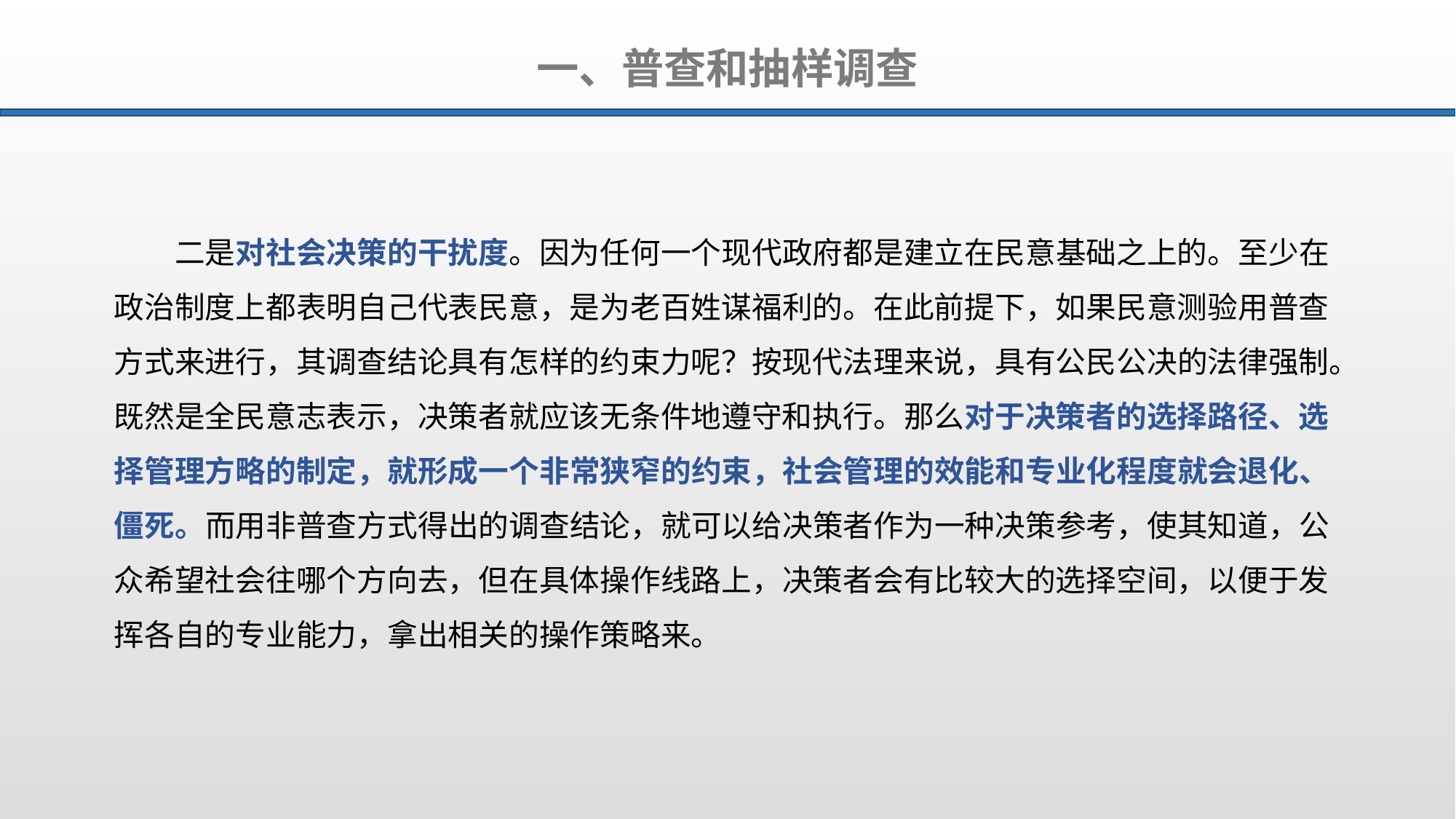

一、普查和抽样调查

二是对社会决策的干扰度。因为任何一个现代政府都是建立在民意基础之上的。至少在政治制度上都表明自己代表民意，是为老百姓谋福利的。在此前提下，如果民意测验用普查方式来进行，其调查结论具有怎样的约束力呢？按现代法理来说，具有公民公决的法律强制。既然是全民意志表示，决策者就应该无条件地遵守和执行。那么对于决策者的选择路径、选择管理方略的制定，就形成一个非常狭窄的约束，社会管理的效能和专业化程度就会退化、僵死。而用非普查方式得出的调查结论，就可以给决策者作为一种决策参考，使其知道，公众希望社会往哪个方向去，但在具体操作线路上，决策者会有比较大的选择空间，以便于发挥各自的专业能力，拿出相关的操作策略来。